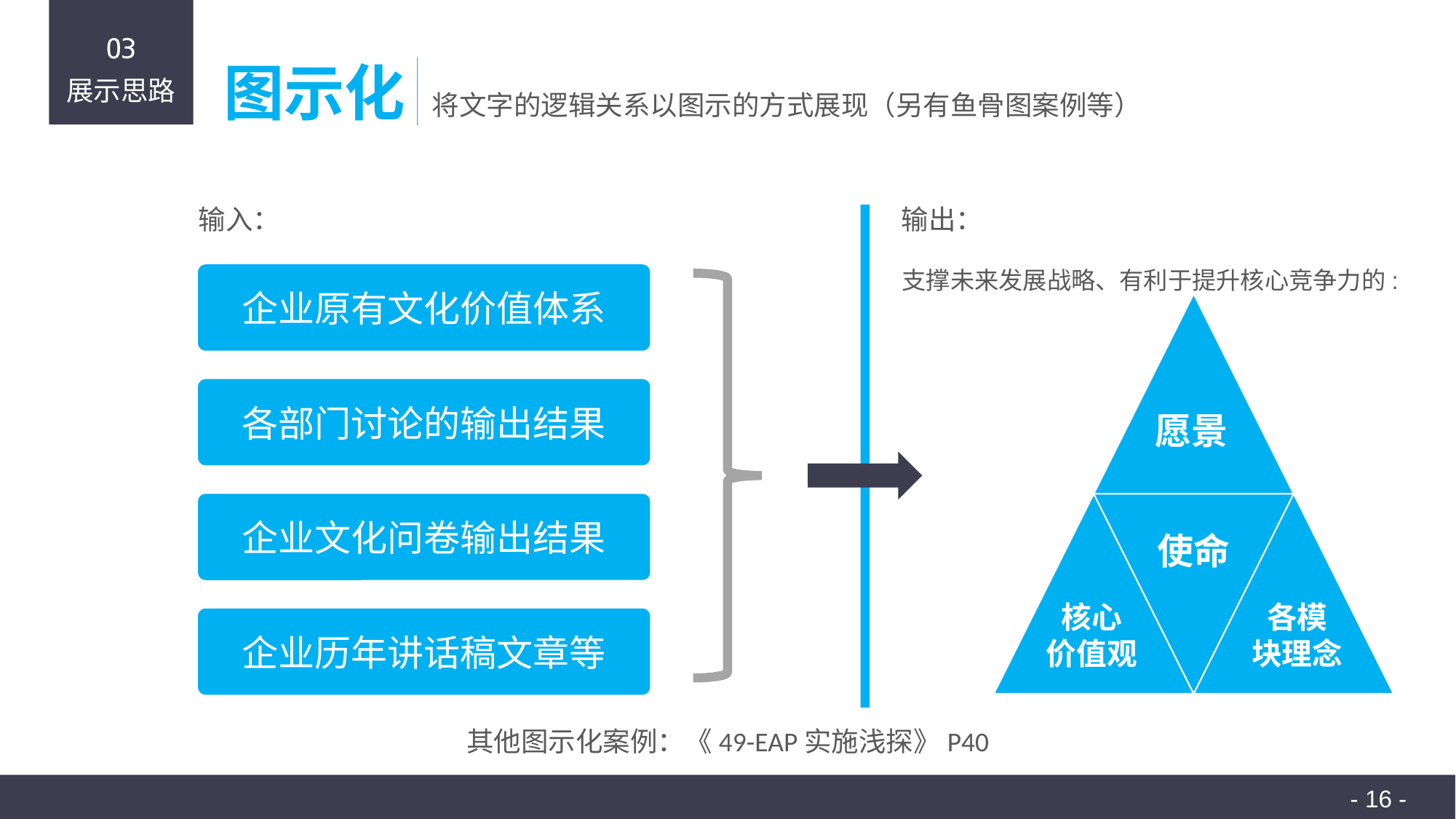

03
展示思路
图示化

将文字的逻辑关系以图示的方式展现（另有鱼骨图案例等）
输入：
输出：

支撑未来发展战略、有利于提升核心竞争力的:
企业原有文化价值体系

各部门讨论的输出结果
愿景

企业文化问卷输出结果
使命
核心
价值观
各模
块理念
企业历年讲话稿文章等
其他图示化案例：《49-EAP实施浅探》P40